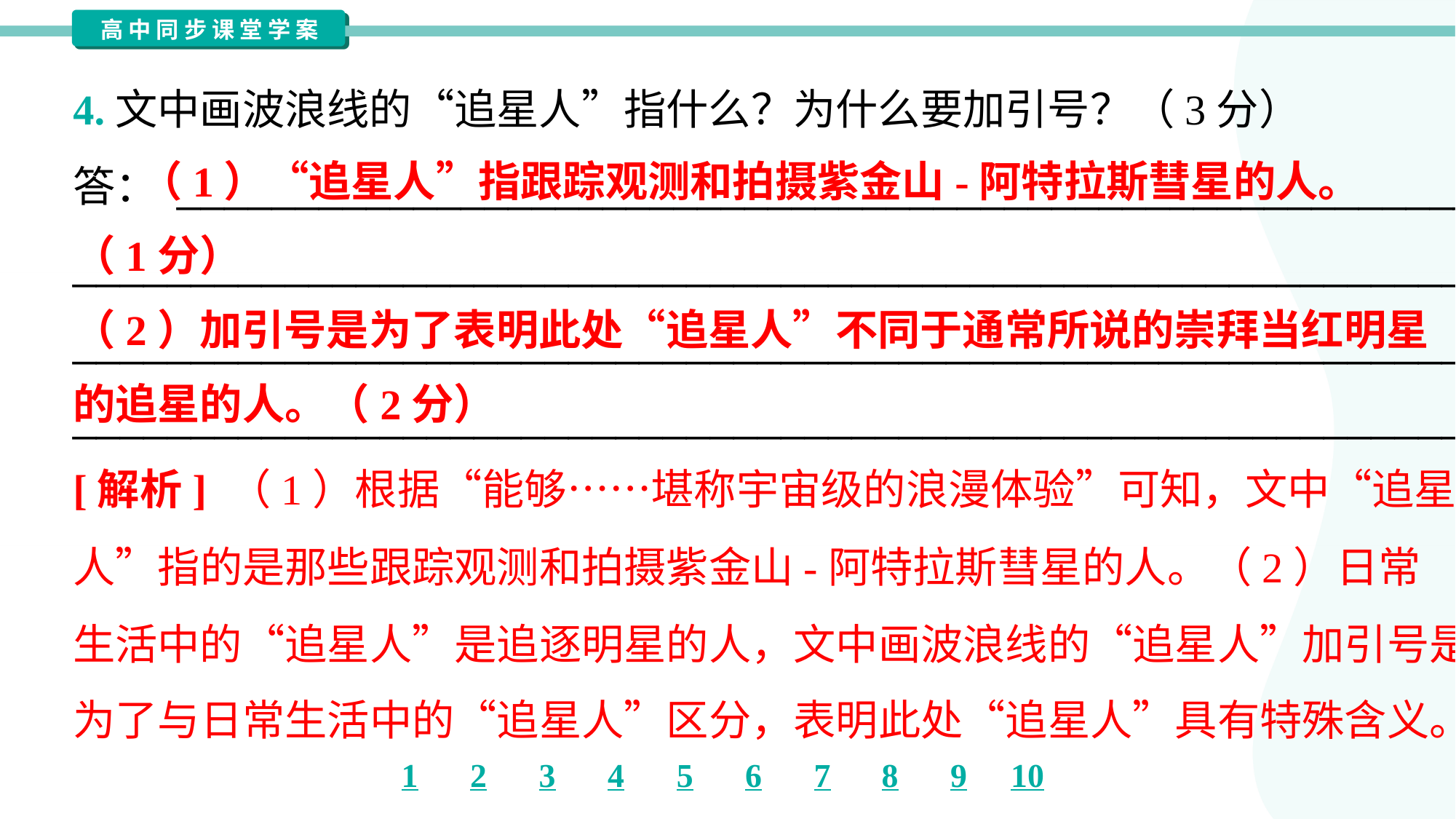

4.文中画波浪线的“追星人”指什么？为什么要加引号？（3分）
答： ________________________________________________________
_____________________________________________________________
_____________________________________________________________
_____________________________________________________________
      （1）“追星人”指跟踪观测和拍摄紫金山-阿特拉斯彗星的人。
（1分）
（2）加引号是为了表明此处“追星人”不同于通常所说的崇拜当红明星
的追星的人。（2分）
[解析] （1）根据“能够……堪称宇宙级的浪漫体验”可知，文中“追星
人”指的是那些跟踪观测和拍摄紫金山-阿特拉斯彗星的人。（2）日常
生活中的“追星人”是追逐明星的人，文中画波浪线的“追星人”加引号是
为了与日常生活中的“追星人”区分，表明此处“追星人”具有特殊含义。